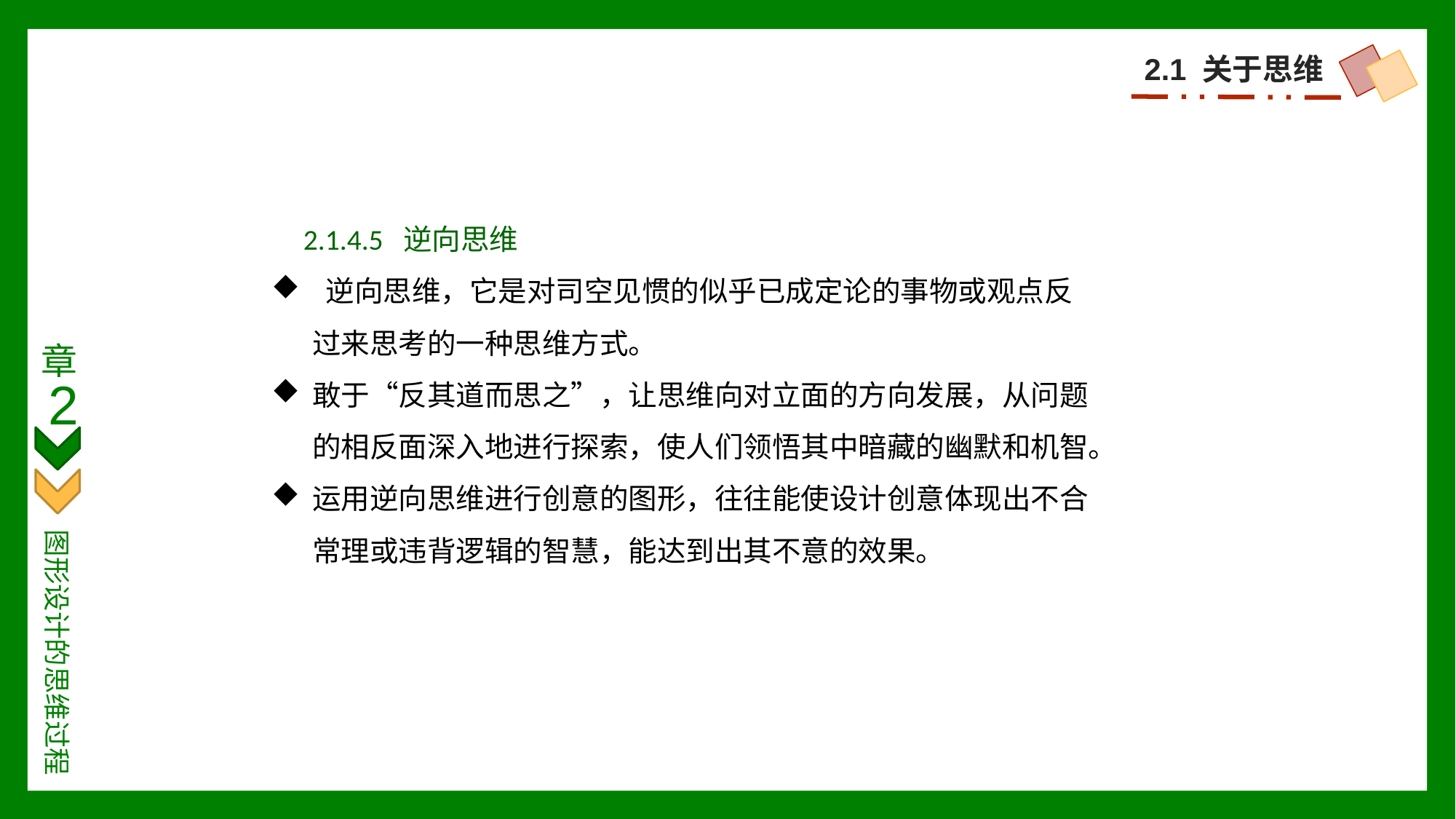

2.1 关于思维

2.1.4.5  逆向思维
 逆向思维，它是对司空见惯的似乎已成定论的事物或观点反过来思考的一种思维方式。
敢于“反其道而思之”，让思维向对立面的方向发展，从问题的相反面深入地进行探索，使人们领悟其中暗藏的幽默和机智。
运用逆向思维进行创意的图形，往往能使设计创意体现出不合常理或违背逻辑的智慧，能达到出其不意的效果。
章
2

图形设计的思维过程